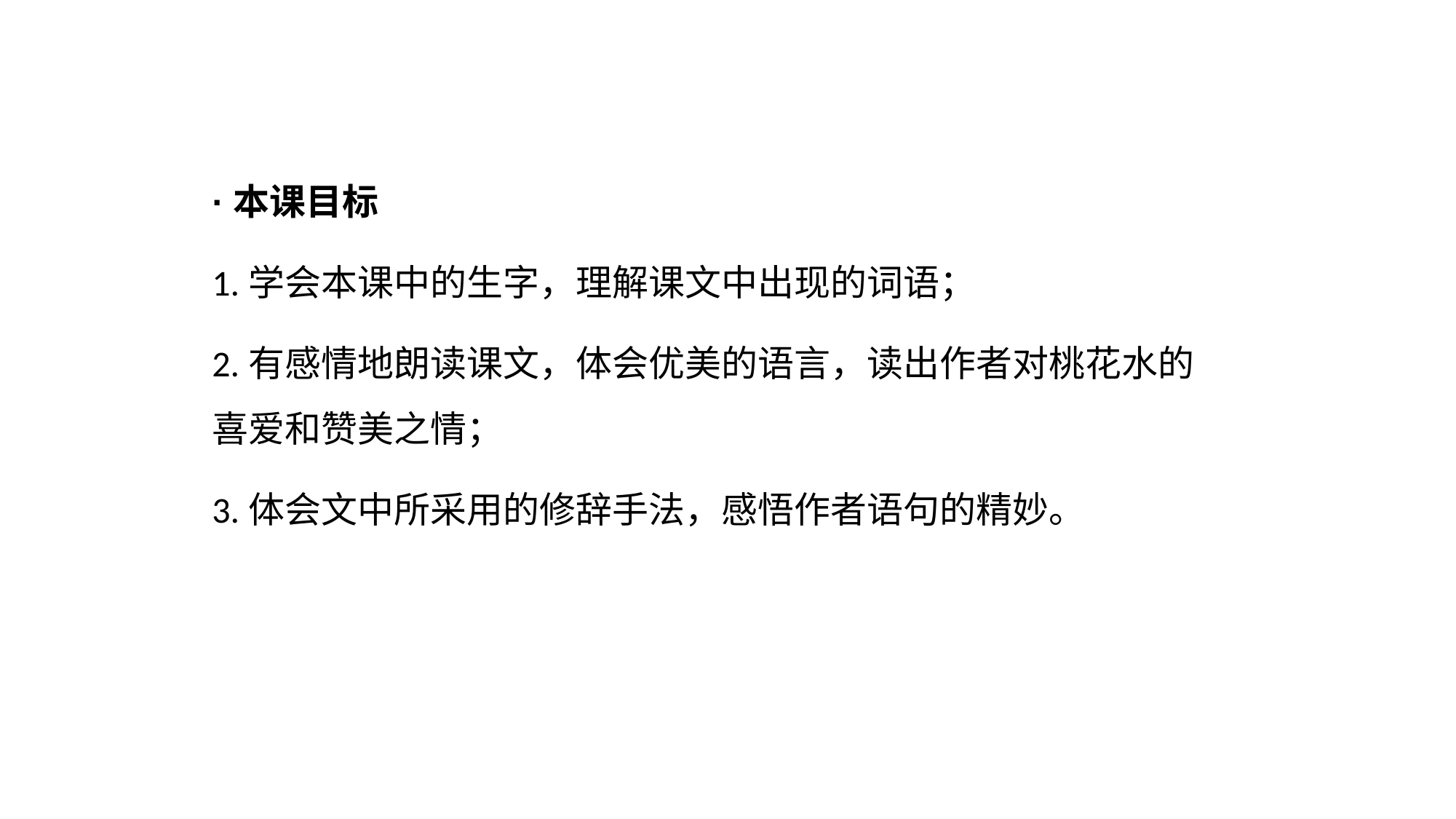

·本课目标
1.学会本课中的生字，理解课文中出现的词语；
2.有感情地朗读课文，体会优美的语言，读出作者对桃花水的喜爱和赞美之情；
3.体会文中所采用的修辞手法，感悟作者语句的精妙。